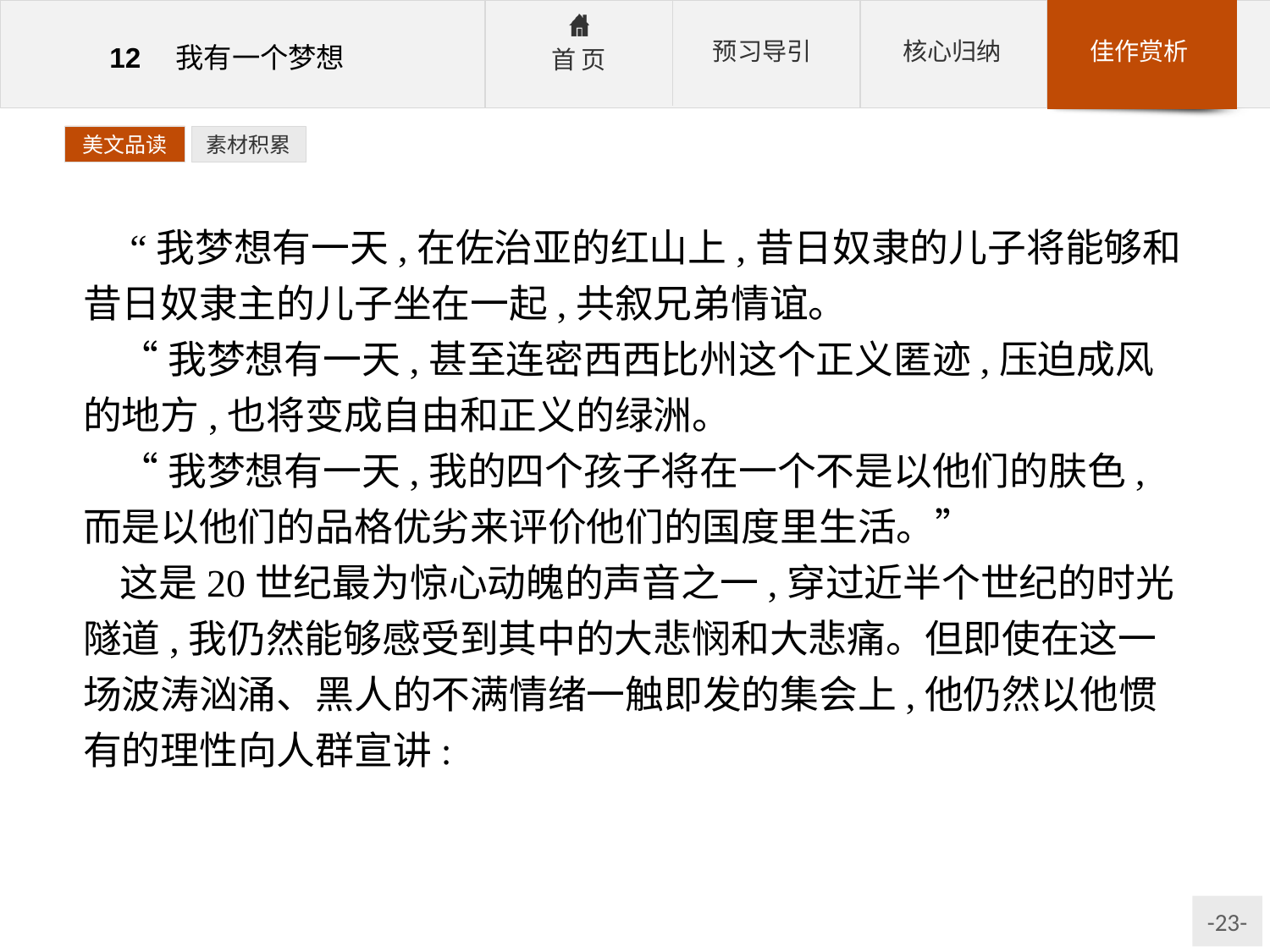

美文品读
素材积累
 “我梦想有一天,在佐治亚的红山上,昔日奴隶的儿子将能够和昔日奴隶主的儿子坐在一起,共叙兄弟情谊。
“我梦想有一天,甚至连密西西比州这个正义匿迹,压迫成风的地方,也将变成自由和正义的绿洲。
“我梦想有一天,我的四个孩子将在一个不是以他们的肤色,而是以他们的品格优劣来评价他们的国度里生活。”
这是20世纪最为惊心动魄的声音之一,穿过近半个世纪的时光隧道,我仍然能够感受到其中的大悲悯和大悲痛。但即使在这一场波涛汹涌、黑人的不满情绪一触即发的集会上,他仍然以他惯有的理性向人群宣讲: